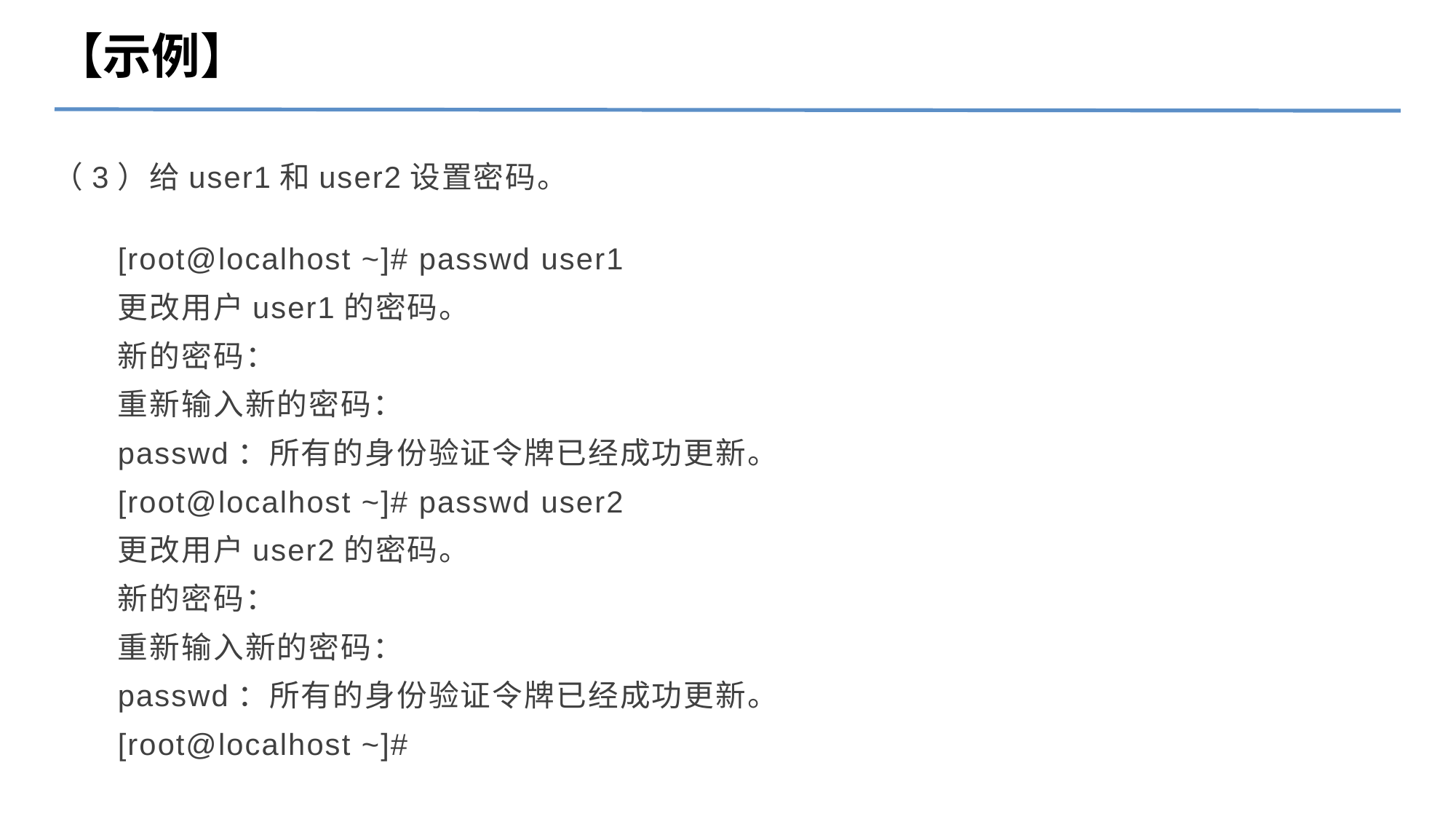

【示例】
（3）给user1和user2设置密码。

[root@localhost ~]# passwd user1
更改用户user1的密码。
新的密码：
重新输入新的密码：
passwd：所有的身份验证令牌已经成功更新。
[root@localhost ~]# passwd user2
更改用户user2的密码。
新的密码：
重新输入新的密码：
passwd：所有的身份验证令牌已经成功更新。
[root@localhost ~]#